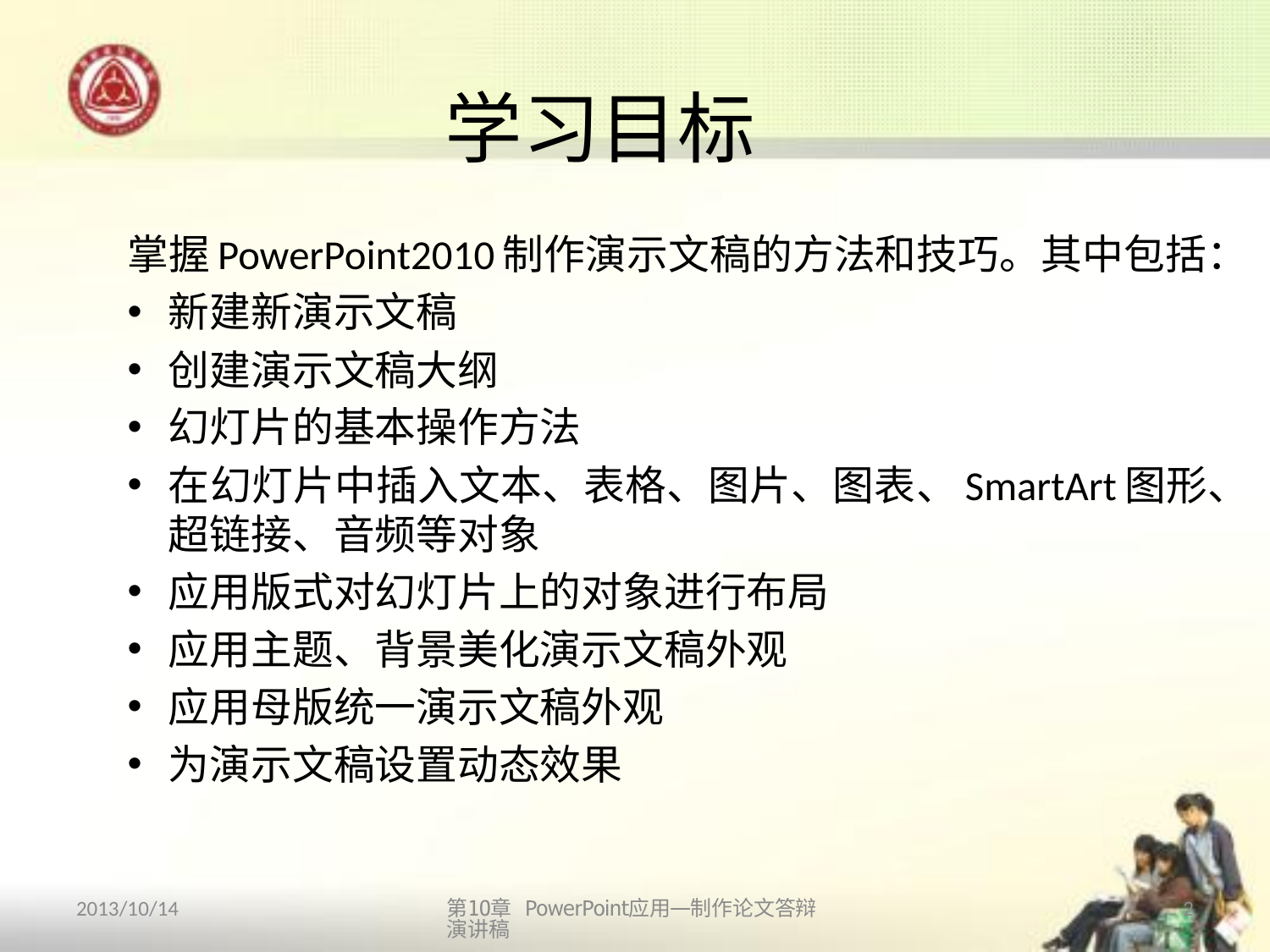

# 学习目标
掌握PowerPoint2010制作演示文稿的方法和技巧。其中包括：
新建新演示文稿
创建演示文稿大纲
幻灯片的基本操作方法
在幻灯片中插入文本、表格、图片、图表、SmartArt图形、超链接、音频等对象
应用版式对幻灯片上的对象进行布局
应用主题、背景美化演示文稿外观
应用母版统一演示文稿外观
为演示文稿设置动态效果
第10章  PowerPoint应用—制作论文答辩演讲稿
2
2013/10/14